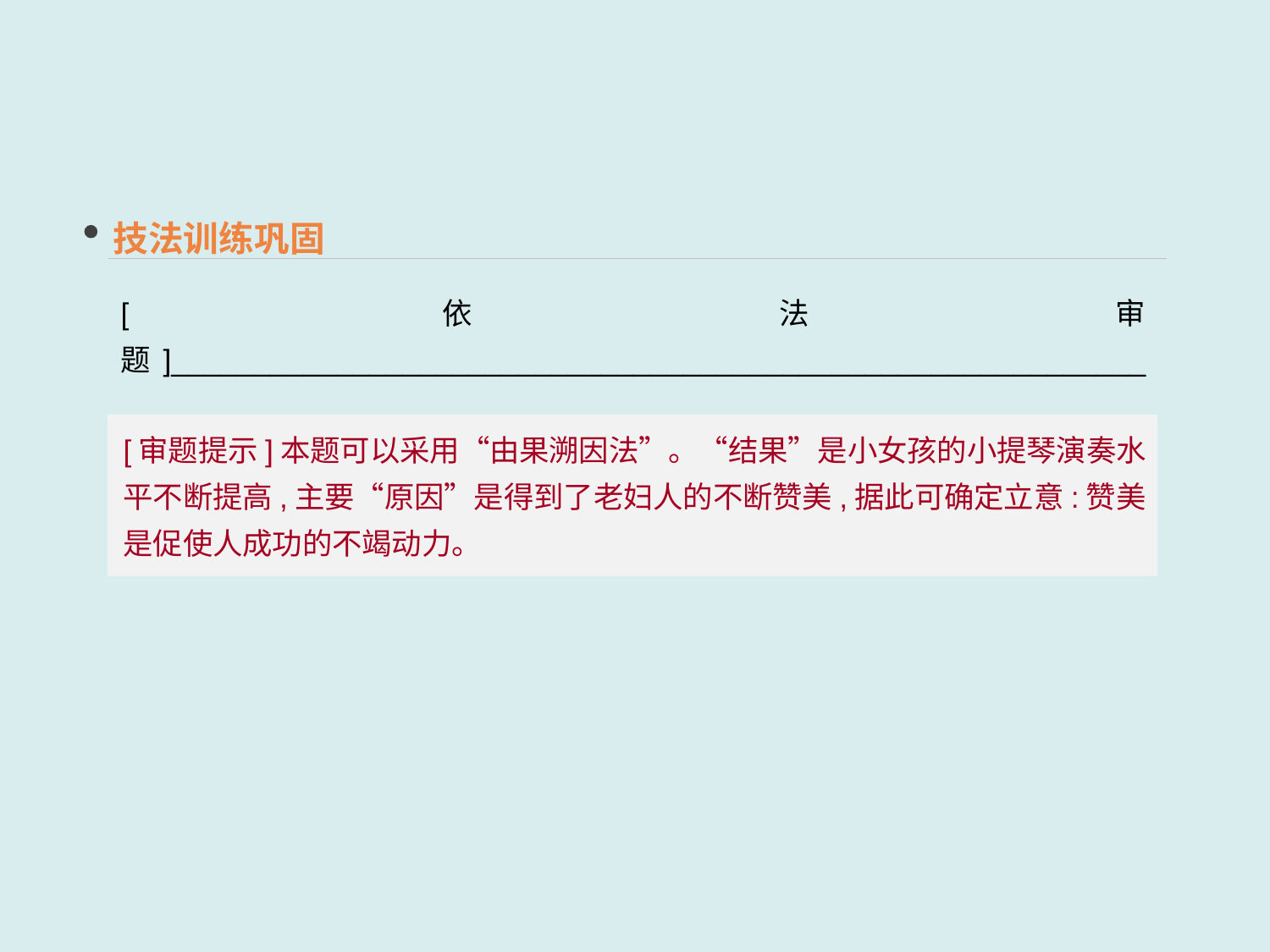

技法训练巩固

[依法审题]___________________________________________________________________

[审题提示]本题可以采用“由果溯因法”。“结果”是小女孩的小提琴演奏水平不断提高,主要“原因”是得到了老妇人的不断赞美,据此可确定立意:赞美是促使人成功的不竭动力。